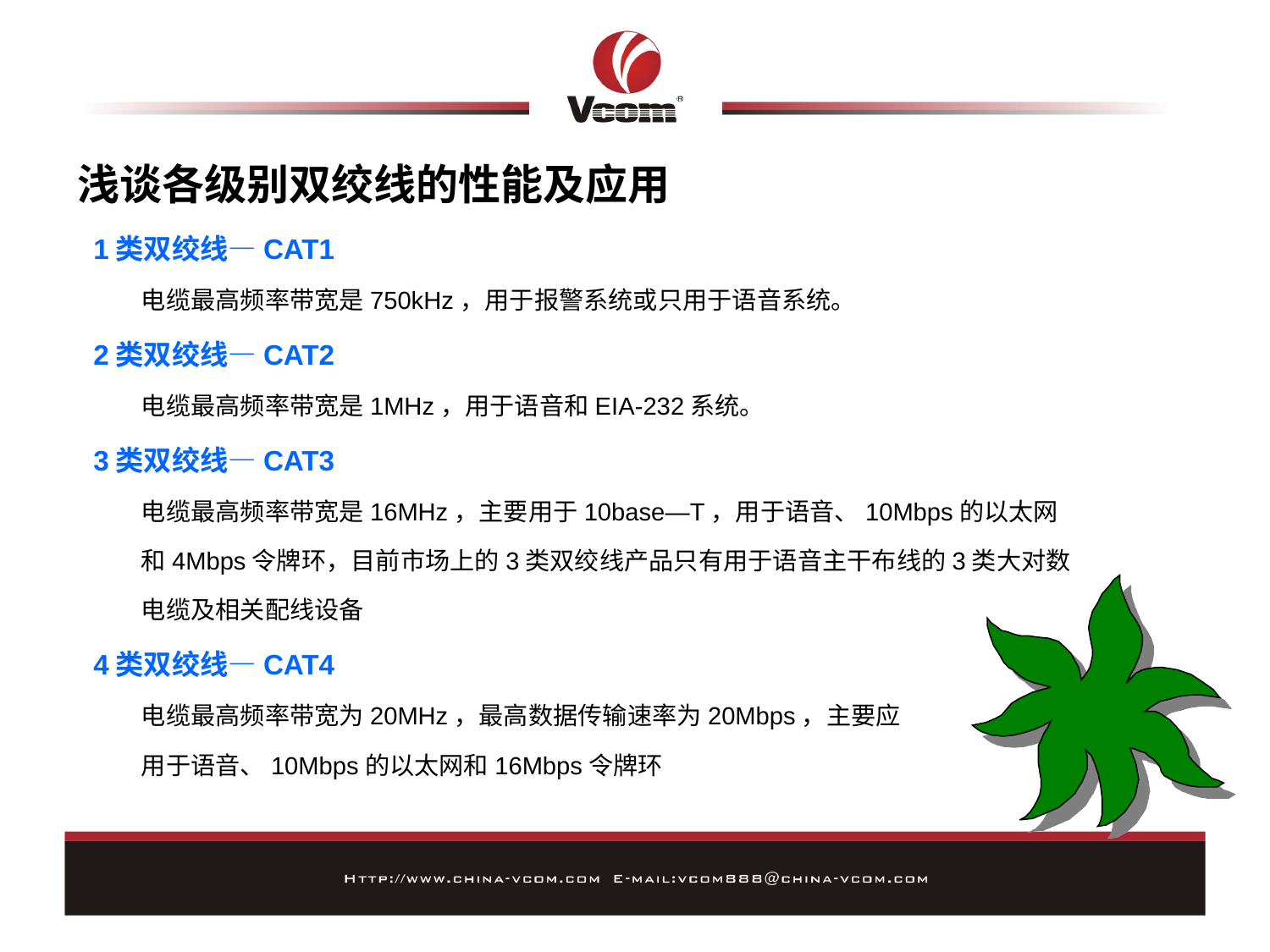

浅谈各级别双绞线的性能及应用
  1类双绞线—CAT1
电缆最高频率带宽是750kHz，用于报警系统或只用于语音系统。
  2类双绞线—CAT2
电缆最高频率带宽是1MHz，用于语音和EIA-232系统。
  3类双绞线—CAT3
电缆最高频率带宽是16MHz，主要用于10base—T，用于语音、10Mbps的以太网
和4Mbps令牌环，目前市场上的3类双绞线产品只有用于语音主干布线的3类大对数
电缆及相关配线设备
  4类双绞线—CAT4
电缆最高频率带宽为20MHz，最高数据传输速率为20Mbps，主要应
用于语音、10Mbps的以太网和16Mbps令牌环